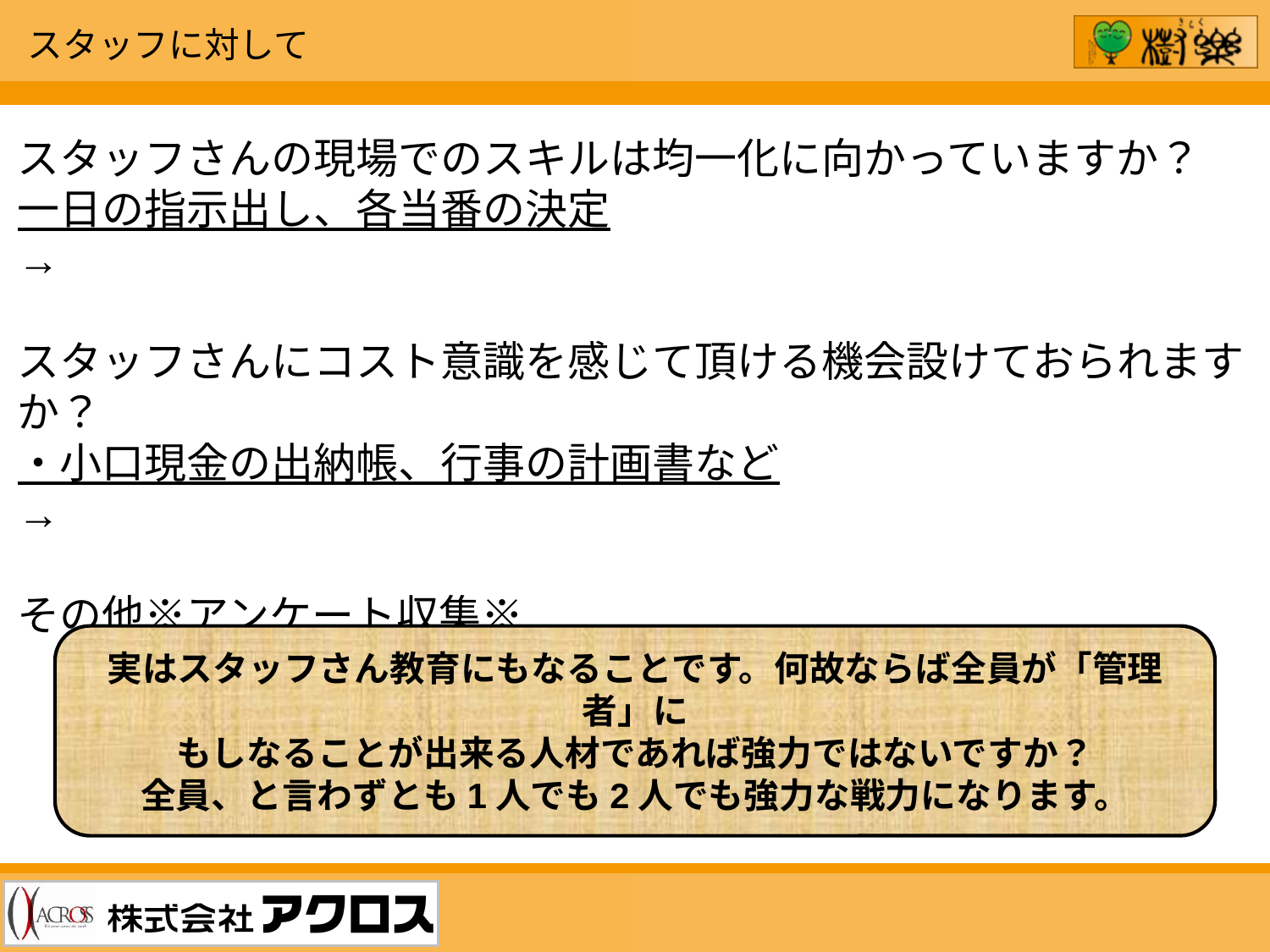

スタッフに対して

スタッフさんの現場でのスキルは均一化に向かっていますか？
一日の指示出し、各当番の決定
→

スタッフさんにコスト意識を感じて頂ける機会設けておられますか？
・小口現金の出納帳、行事の計画書など
→

その他※アンケート収集※

実はスタッフさん教育にもなることです。何故ならば全員が「管理者」に
もしなることが出来る人材であれば強力ではないですか？
全員、と言わずとも1人でも2人でも強力な戦力になります。